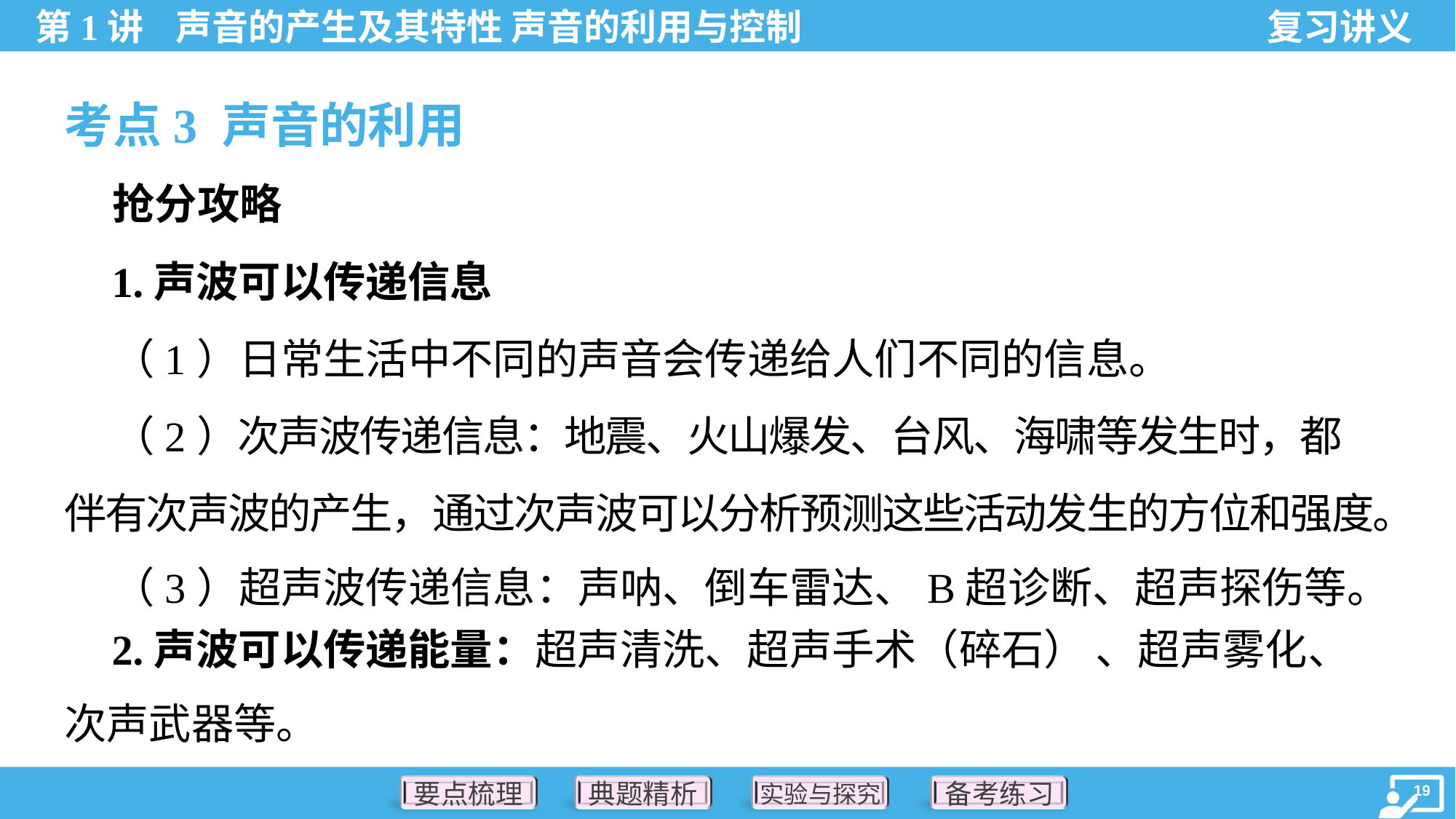

考点3 声音的利用
    抢分攻略
    1.声波可以传递信息
    （1）日常生活中不同的声音会传递给人们不同的信息。
    （2）次声波传递信息：地震、火山爆发、台风、海啸等发生时，都
伴有次声波的产生，通过次声波可以分析预测这些活动发生的方位和强度。
    （3）超声波传递信息：声呐、倒车雷达、B超诊断、超声探伤等。
    2.声波可以传递能量：超声清洗、超声手术（碎石） 、超声雾化、
次声武器等。